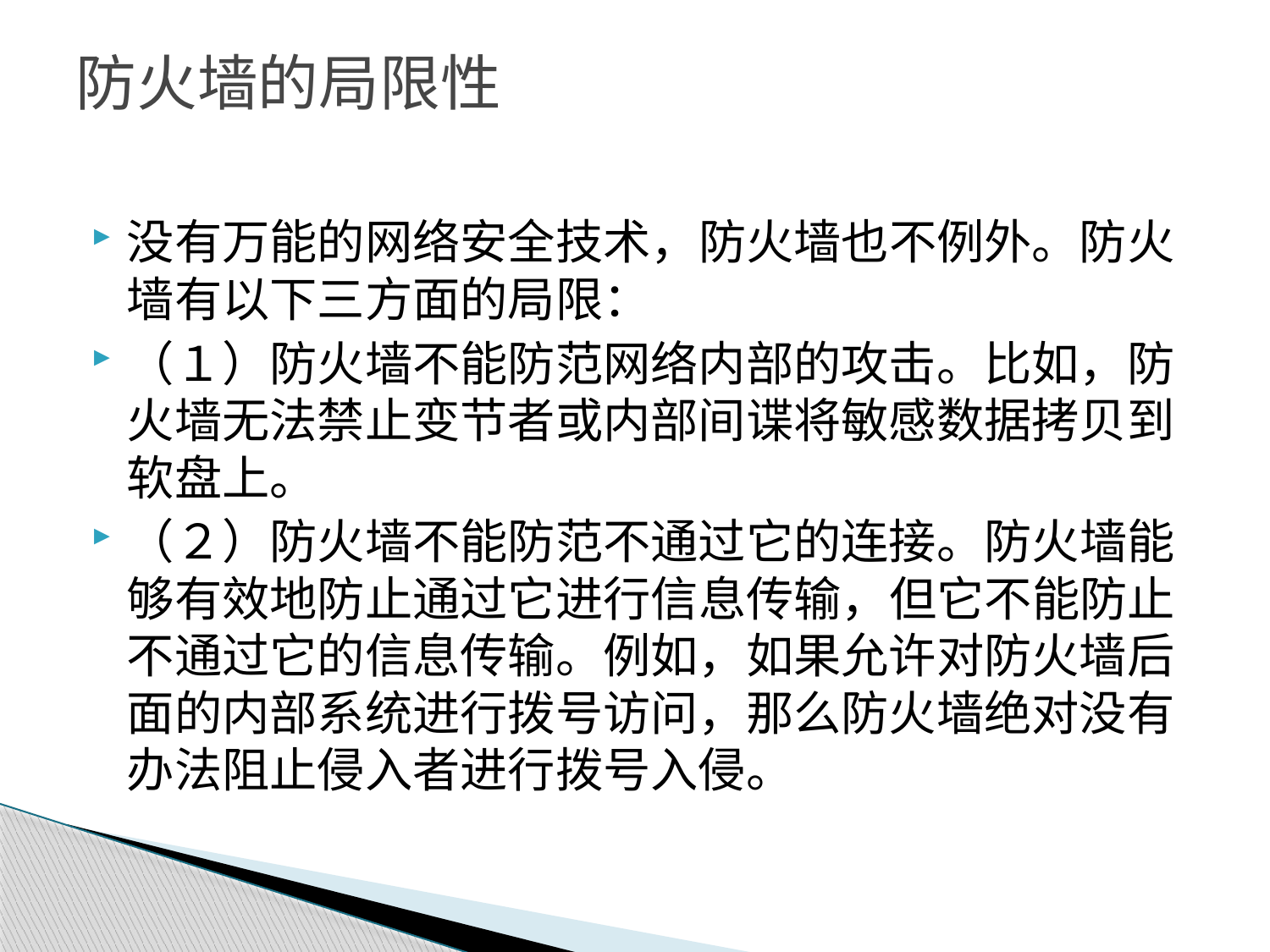

# 防火墙的局限性
没有万能的网络安全技术，防火墙也不例外。防火墙有以下三方面的局限：
（１）防火墙不能防范网络内部的攻击。比如，防火墙无法禁止变节者或内部间谍将敏感数据拷贝到软盘上。
（２）防火墙不能防范不通过它的连接。防火墙能够有效地防止通过它进行信息传输，但它不能防止不通过它的信息传输。例如，如果允许对防火墙后面的内部系统进行拨号访问，那么防火墙绝对没有办法阻止侵入者进行拨号入侵。